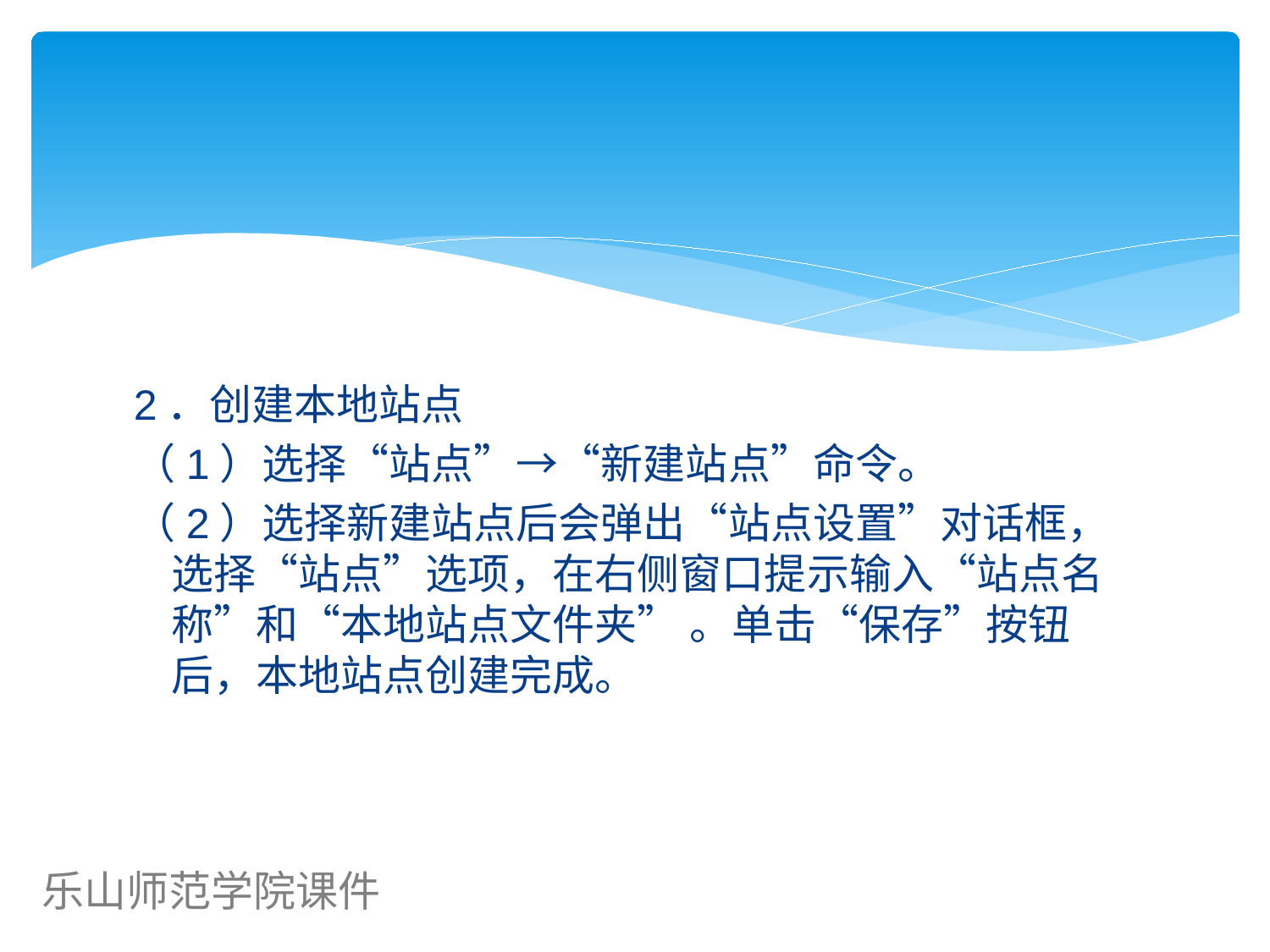

#
2．创建本地站点
（1）选择“站点”→“新建站点”命令。
（2）选择新建站点后会弹出“站点设置”对话框，选择“站点”选项，在右侧窗口提示输入“站点名称”和“本地站点文件夹” 。单击“保存”按钮后，本地站点创建完成。